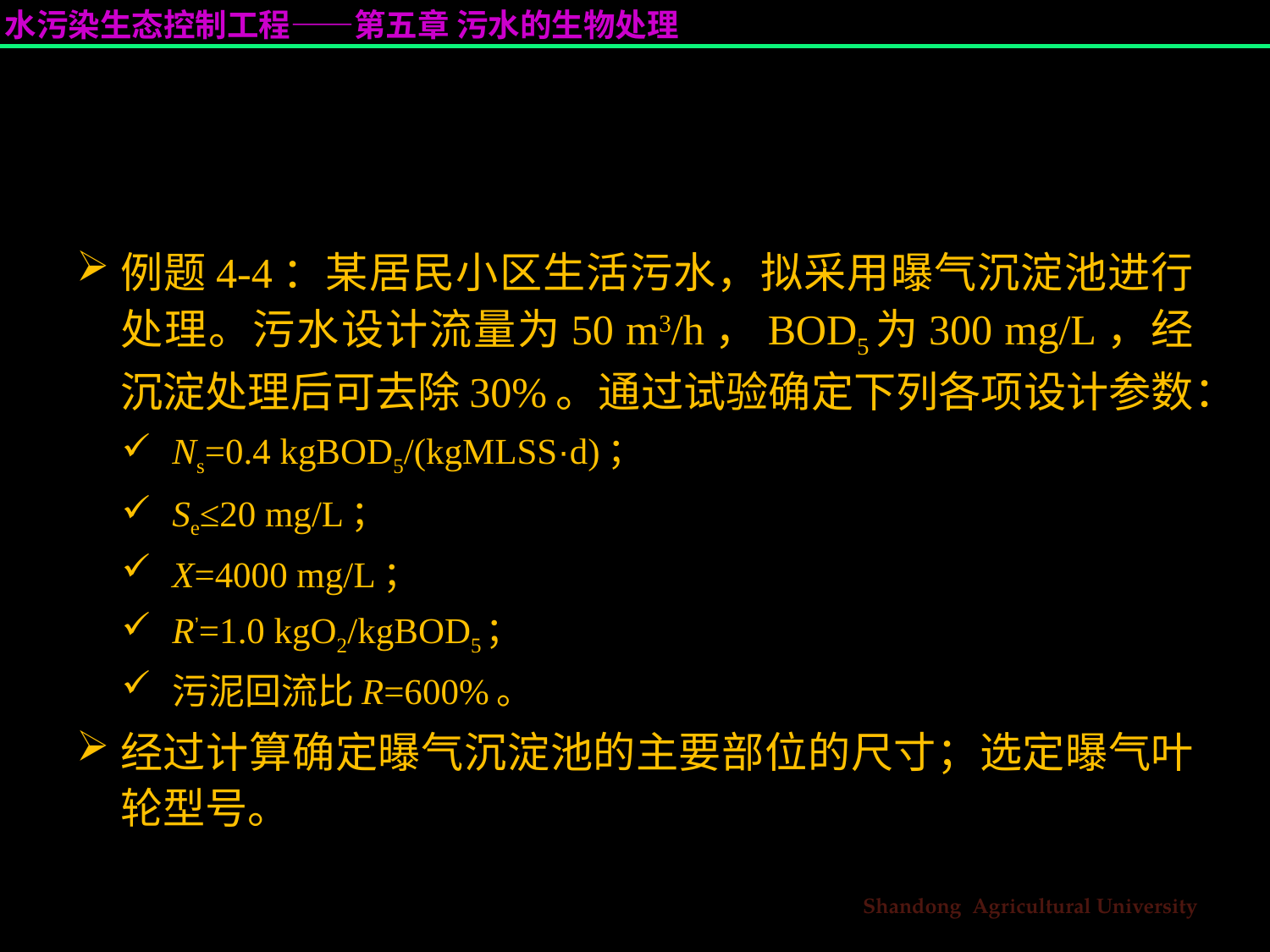

#
例题4-4：某居民小区生活污水，拟采用曝气沉淀池进行处理。污水设计流量为50 m3/h，BOD5为300 mg/L，经沉淀处理后可去除30%。通过试验确定下列各项设计参数：
Ns=0.4 kgBOD5/(kgMLSS·d)；
Se≤20 mg/L；
X=4000 mg/L；
R’=1.0 kgO2/kgBOD5；
污泥回流比R=600%。
经过计算确定曝气沉淀池的主要部位的尺寸；选定曝气叶轮型号。